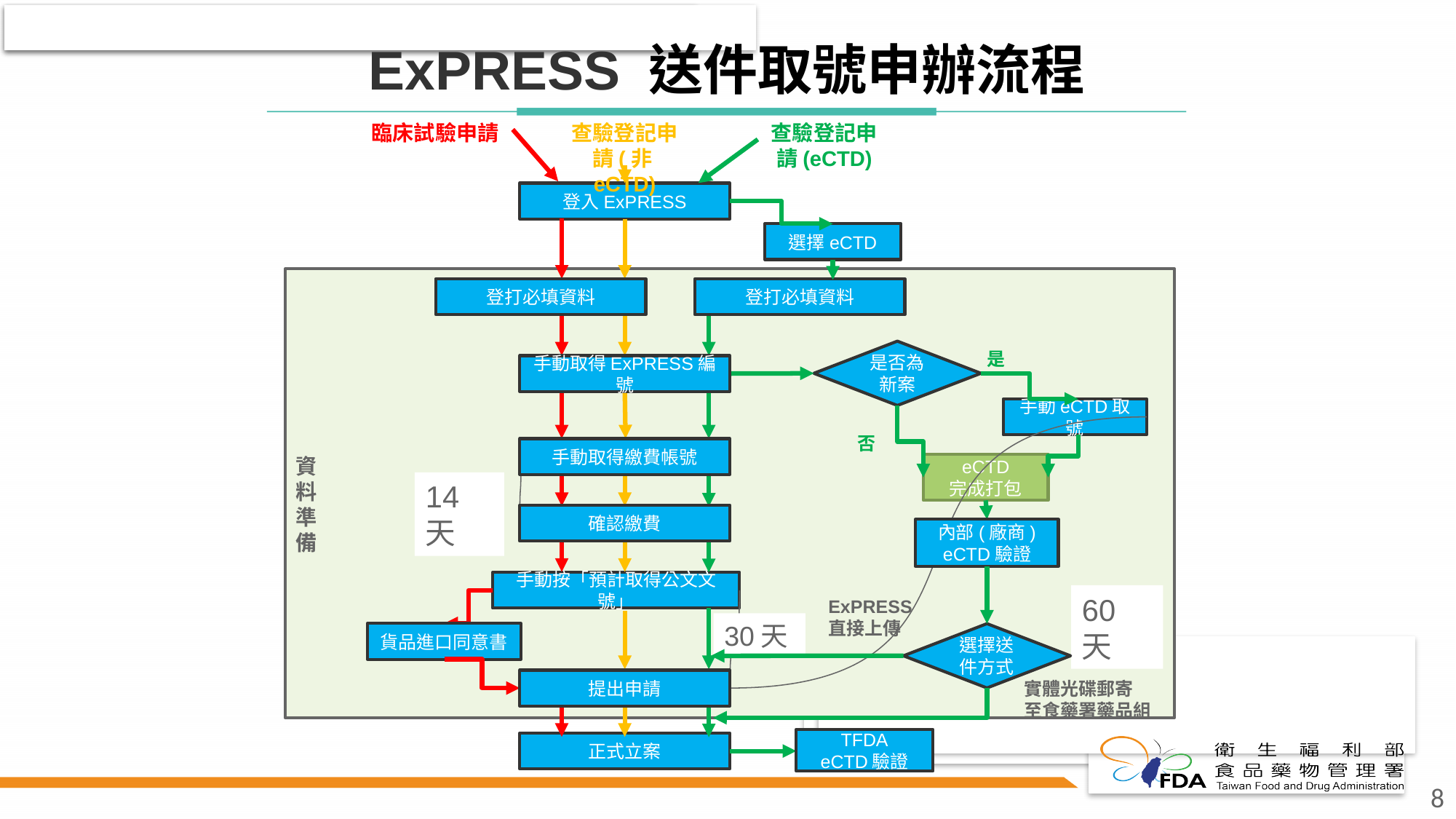

# ExPRESS 送件取號申辦流程
查驗登記申請(非eCTD)
查驗登記申請(eCTD)
臨床試驗申請
登入ExPRESS
選擇eCTD

資
料
準
備
登打必填資料
登打必填資料
是否為新案
是
手動取得ExPRESS編號
手動eCTD取號
否
手動取得繳費帳號
eCTD
完成打包
14天
確認繳費
內部(廠商)
eCTD驗證
手動按「預計取得公文文號」
60天
30天
貨品進口同意書
提出申請
實體光碟郵寄
至食藥署藥品組
TFDA
eCTD驗證
正式立案
ExPRESS
直接上傳
選擇送件方式